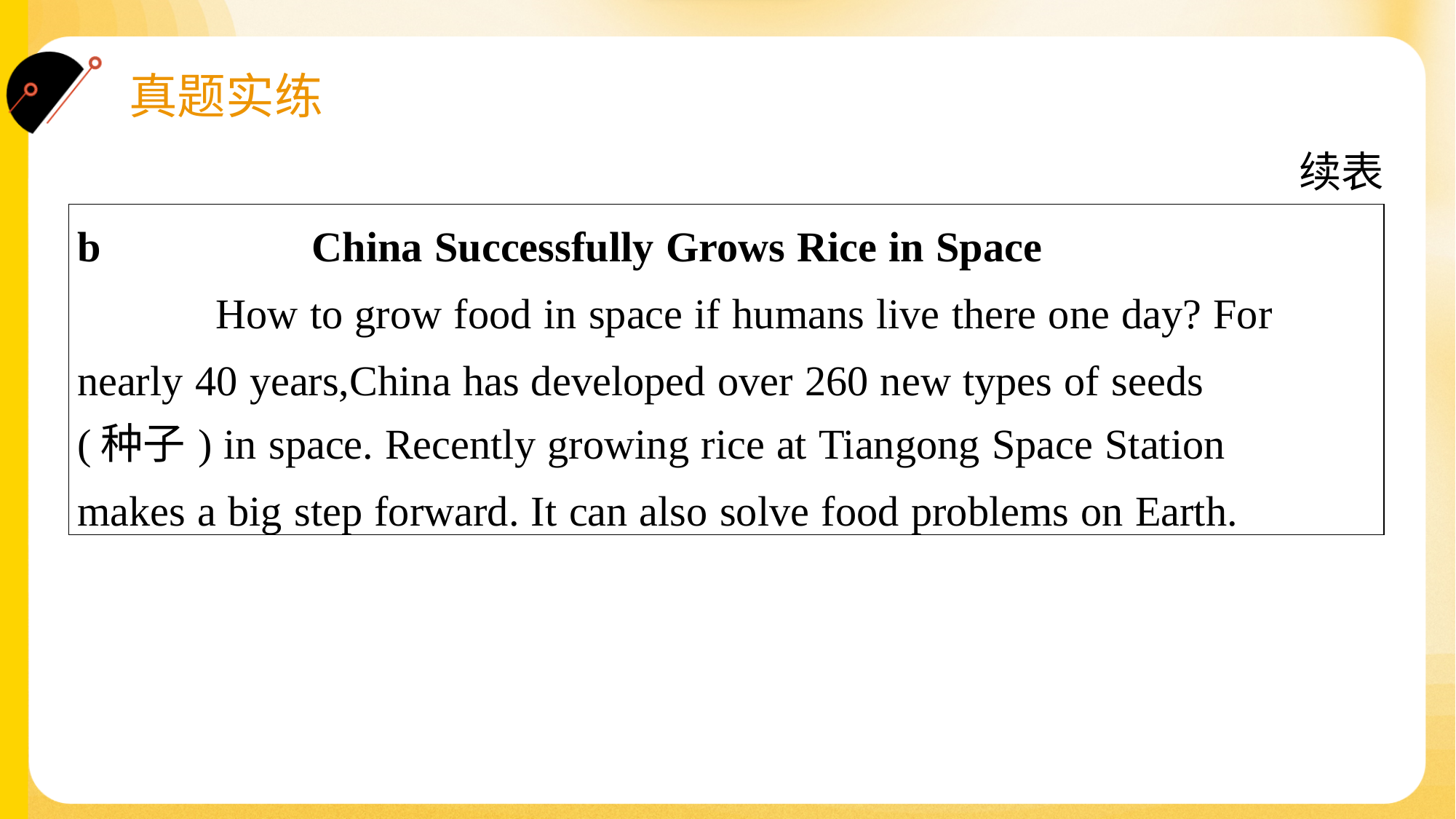

续表
| b China Successfully Grows Rice in Space How to grow food in space if humans live there one day? For nearly 40 years,China has developed over 260 new types of seeds (种子) in space. Recently growing rice at Tiangong Space Station makes a big step forward. It can also solve food problems on Earth. |
| --- |